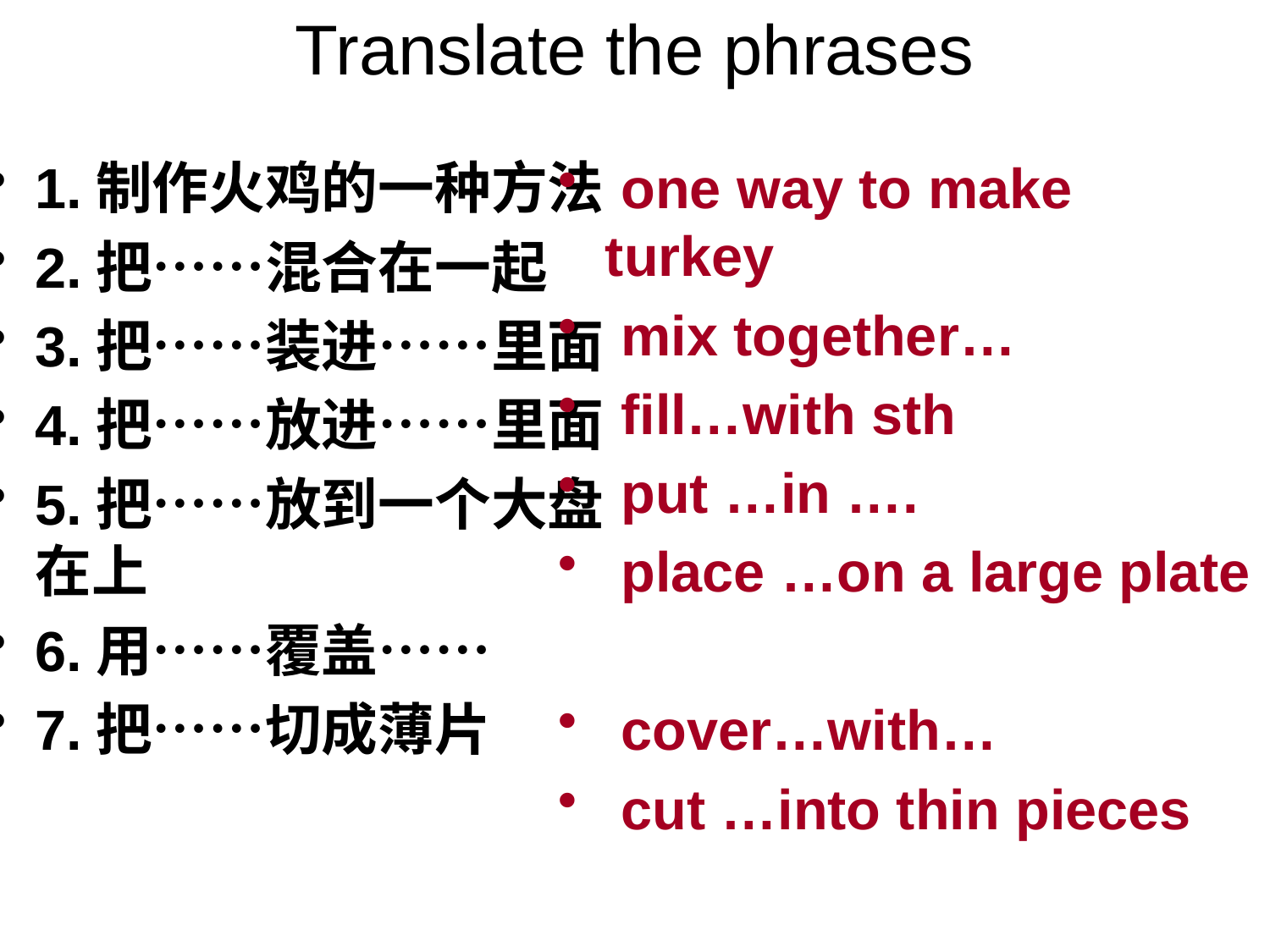

# Translate the phrases
1.制作火鸡的一种方法
2.把……混合在一起
3.把……装进……里面
4.把……放进……里面
5.把……放到一个大盘在上
6.用……覆盖……
7.把……切成薄片

 one way to make turkey
 mix together…
 fill…with sth
 put …in ….
 place …on a large plate

 cover…with…
 cut …into thin pieces